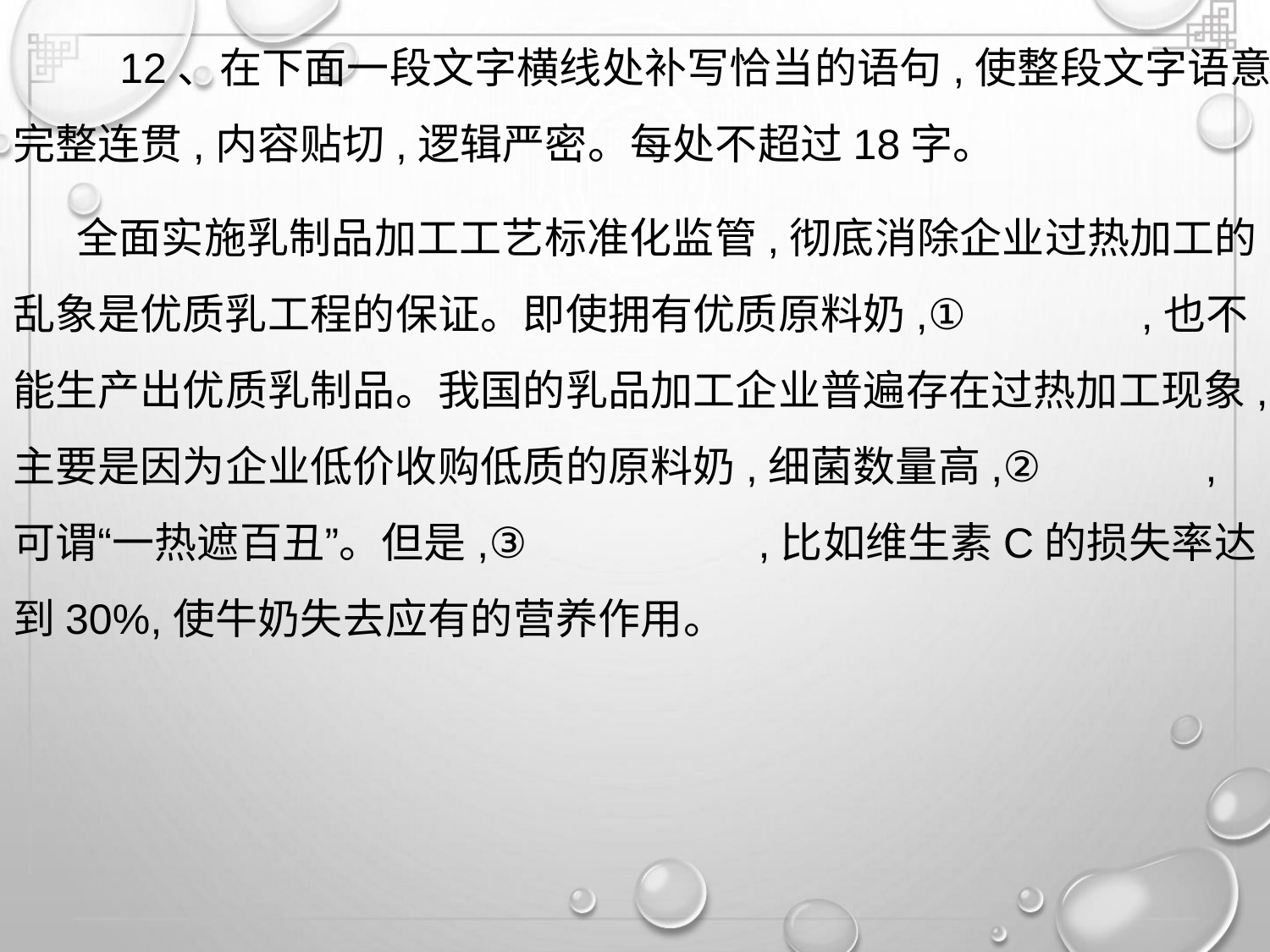

12、在下面一段文字横线处补写恰当的语句,使整段文字语意
完整连贯,内容贴切,逻辑严密。每处不超过18字。
全面实施乳制品加工工艺标准化监管,彻底消除企业过热加工的
乱象是优质乳工程的保证。即使拥有优质原料奶,①
能生产出优质乳制品。我国的乳品加工企业普遍存在过热加工现象,
主要是因为企业低价收购低质的原料奶,细菌数量高,②
,也不
,
可谓“一热遮百丑”。但是,③
,比如维生素C的损失率达
到30%,使牛奶失去应有的营养作用。